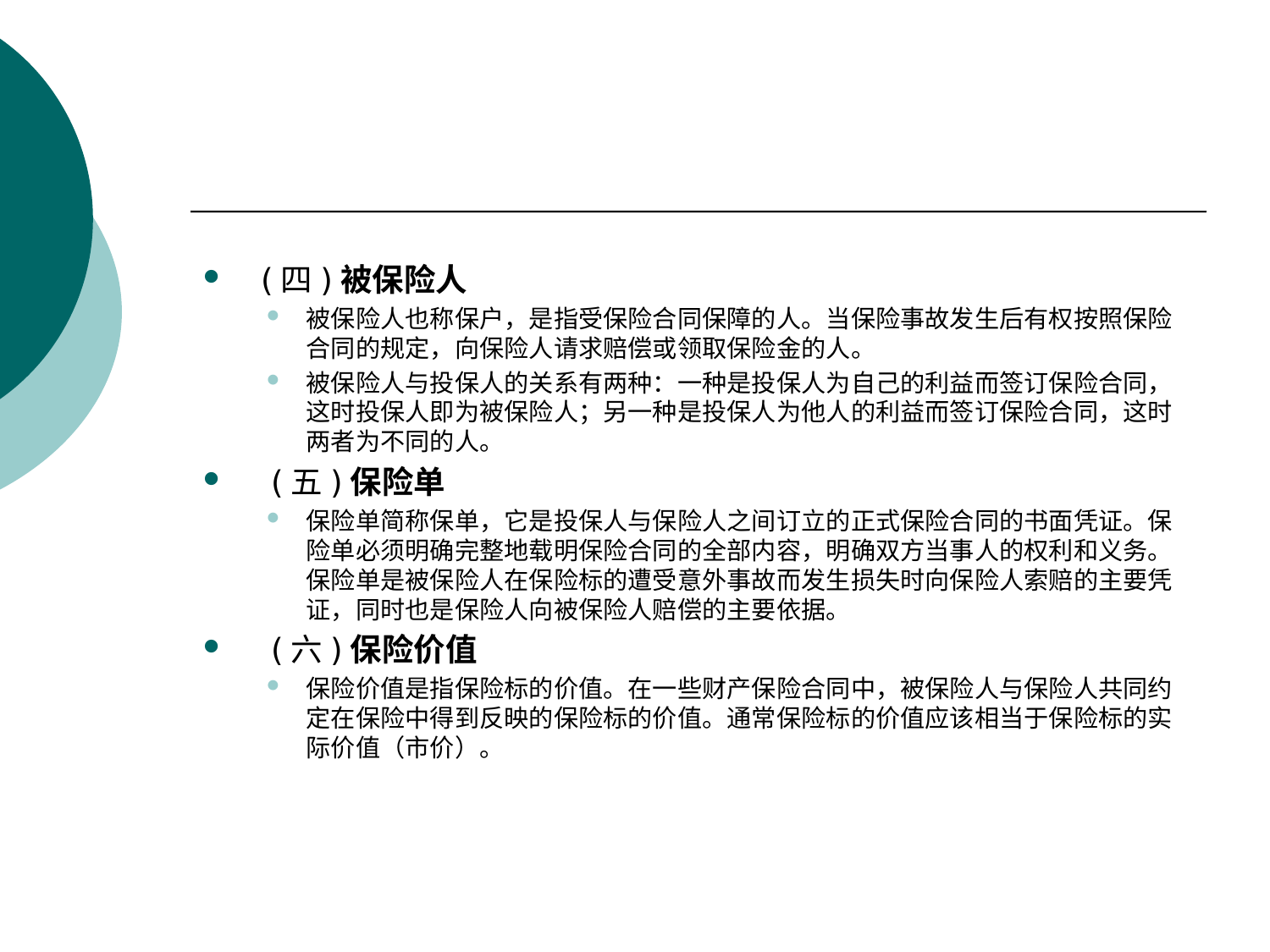

#
 (四)被保险人
被保险人也称保户，是指受保险合同保障的人。当保险事故发生后有权按照保险合同的规定，向保险人请求赔偿或领取保险金的人。
被保险人与投保人的关系有两种：一种是投保人为自己的利益而签订保险合同，这时投保人即为被保险人；另一种是投保人为他人的利益而签订保险合同，这时两者为不同的人。
  (五)保险单
保险单简称保单，它是投保人与保险人之间订立的正式保险合同的书面凭证。保险单必须明确完整地载明保险合同的全部内容，明确双方当事人的权利和义务。保险单是被保险人在保险标的遭受意外事故而发生损失时向保险人索赔的主要凭证，同时也是保险人向被保险人赔偿的主要依据。
  (六)保险价值
保险价值是指保险标的价值。在一些财产保险合同中，被保险人与保险人共同约定在保险中得到反映的保险标的价值。通常保险标的价值应该相当于保险标的实际价值（市价）。